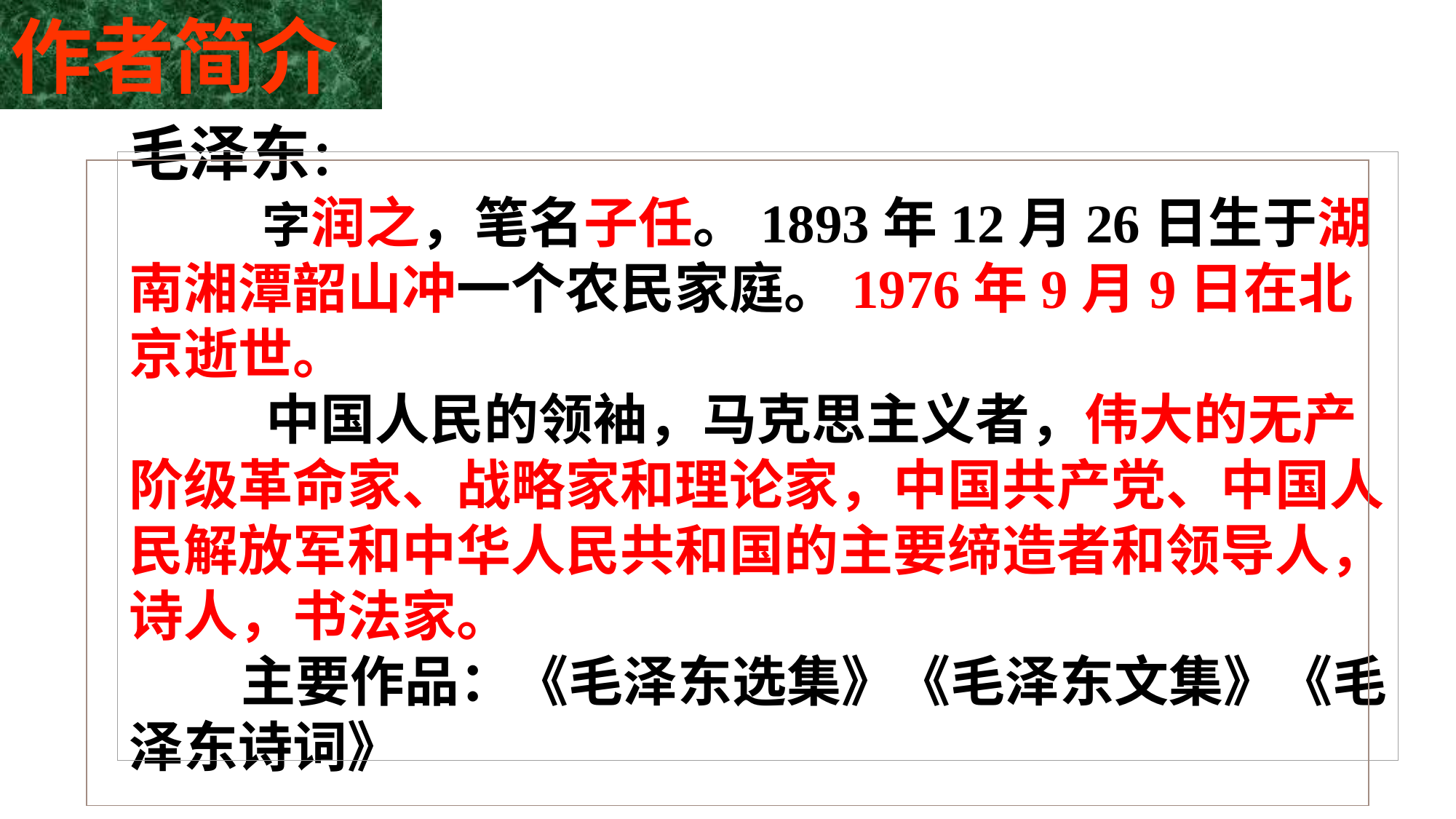

作者简介

毛泽东：
           字润之，笔名子任。1893年12月26日生于湖南湘潭韶山冲一个农民家庭。1976年9月9日在北京逝世。
          中国人民的领袖，马克思主义者，伟大的无产阶级革命家、战略家和理论家，中国共产党、中国人民解放军和中华人民共和国的主要缔造者和领导人，诗人，书法家。
        主要作品：《毛泽东选集》《毛泽东文集》《毛泽东诗词》